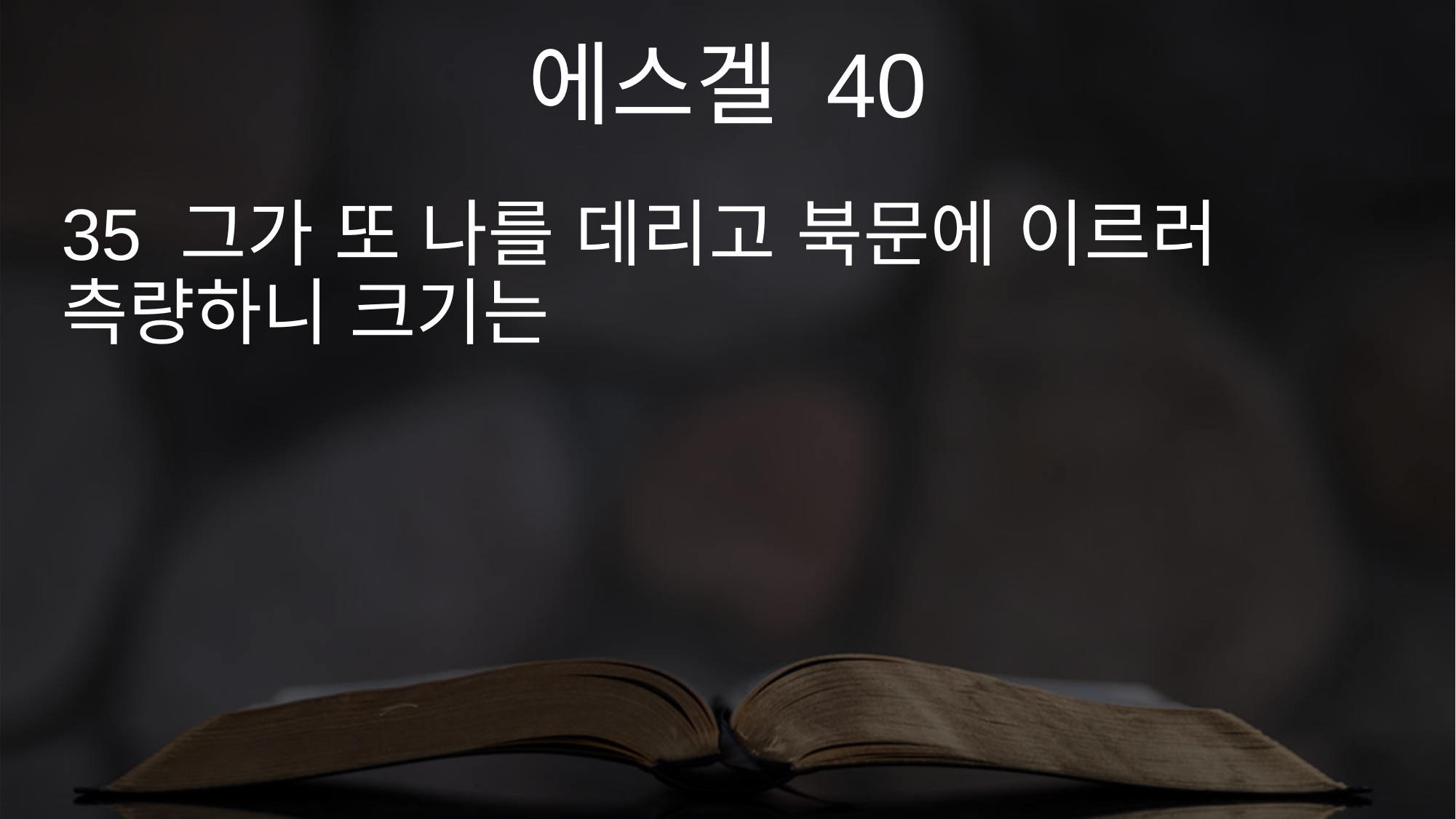

에스겔 40
35 그가 또 나를 데리고 북문에 이르러 측량하니 크기는